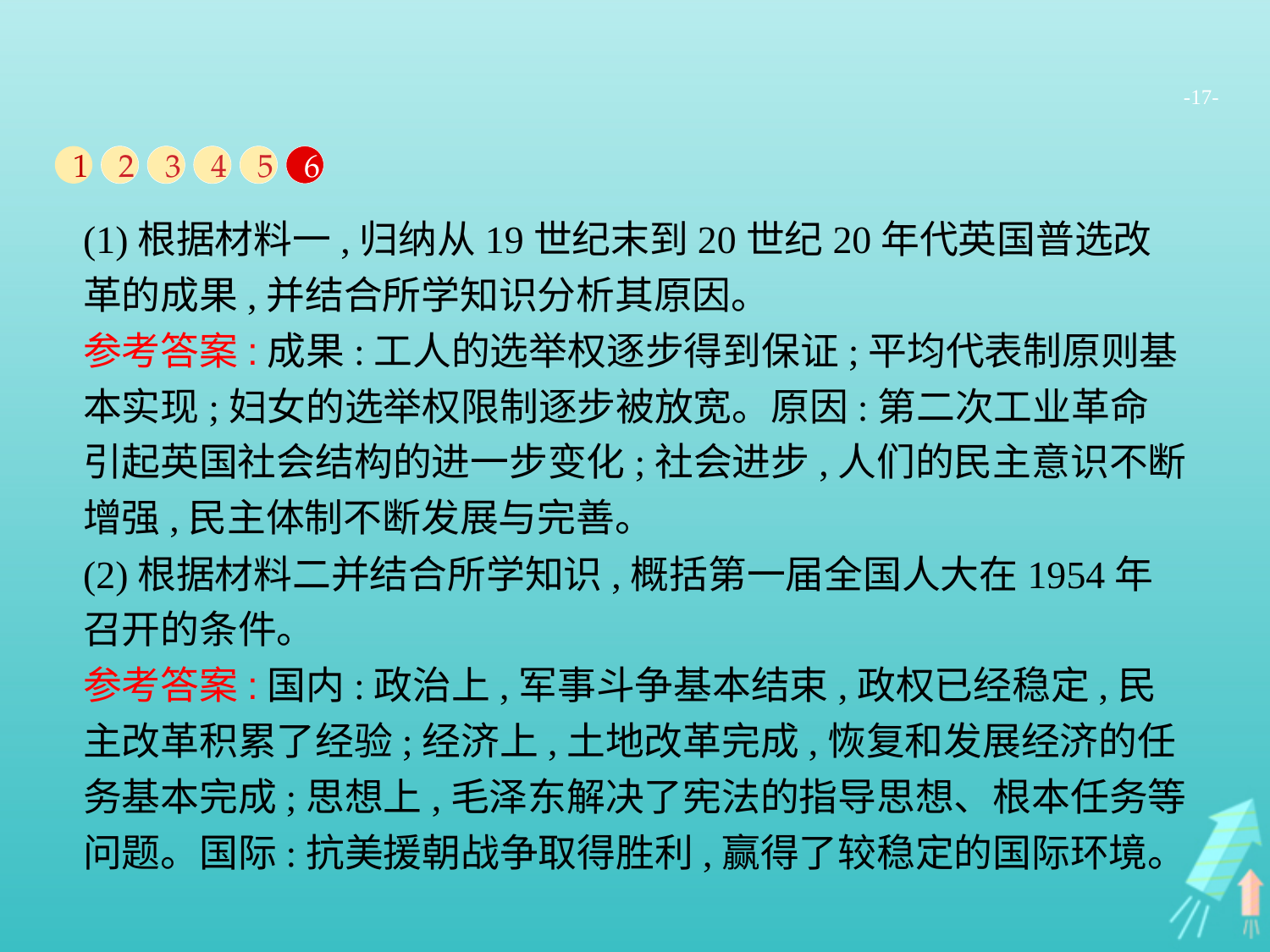

-17-
1
2
3
4
5
6
(1)根据材料一,归纳从19世纪末到20世纪20年代英国普选改革的成果,并结合所学知识分析其原因。
参考答案:成果:工人的选举权逐步得到保证;平均代表制原则基本实现;妇女的选举权限制逐步被放宽。原因:第二次工业革命引起英国社会结构的进一步变化;社会进步,人们的民主意识不断增强,民主体制不断发展与完善。
(2)根据材料二并结合所学知识,概括第一届全国人大在1954年召开的条件。
参考答案:国内:政治上,军事斗争基本结束,政权已经稳定,民主改革积累了经验;经济上,土地改革完成,恢复和发展经济的任务基本完成;思想上,毛泽东解决了宪法的指导思想、根本任务等问题。国际:抗美援朝战争取得胜利,赢得了较稳定的国际环境。